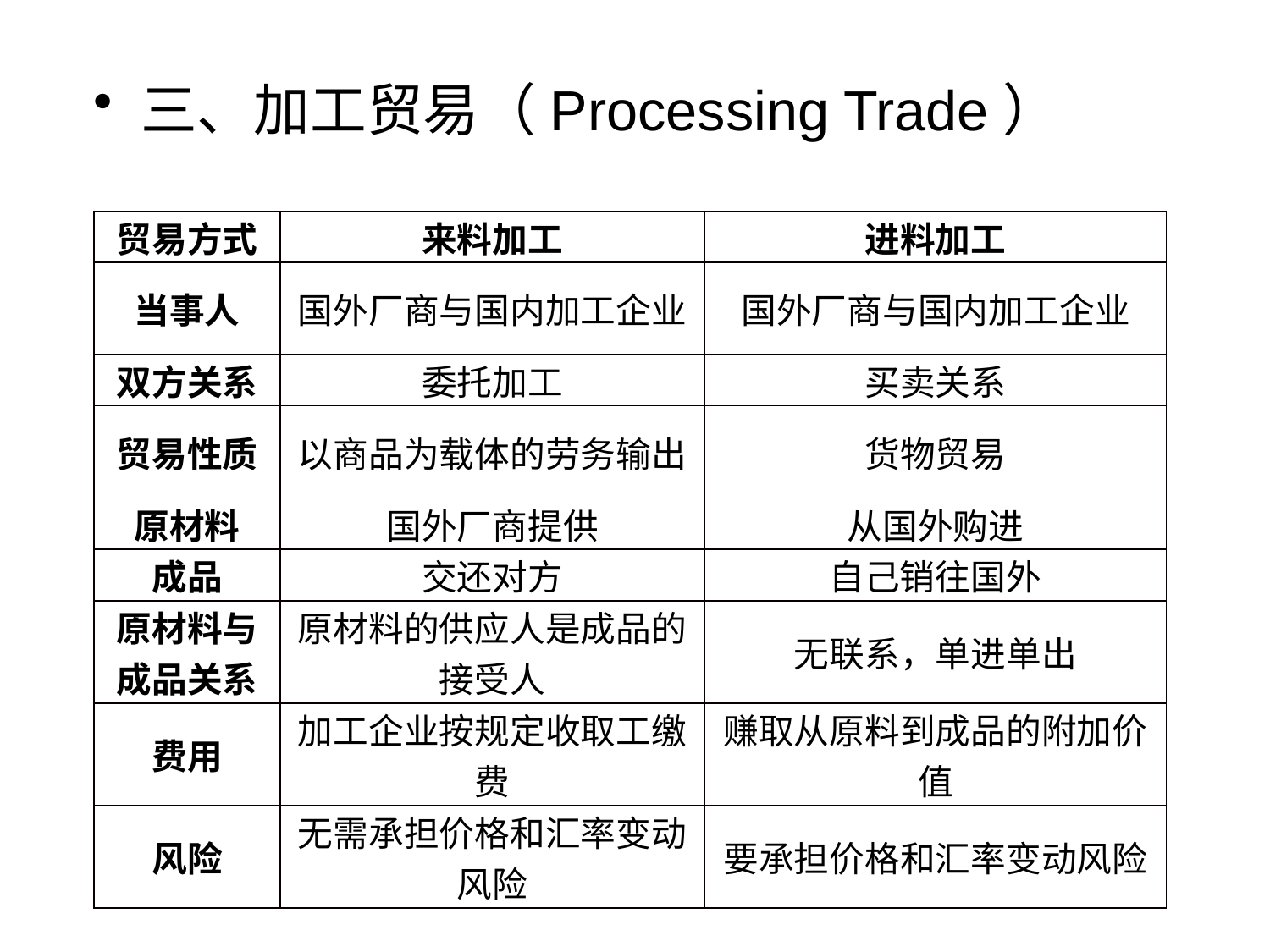

三、加工贸易（Processing Trade）
| 贸易方式 | 来料加工 | 进料加工 |
| --- | --- | --- |
| 当事人 | 国外厂商与国内加工企业 | 国外厂商与国内加工企业 |
| 双方关系 | 委托加工 | 买卖关系 |
| 贸易性质 | 以商品为载体的劳务输出 | 货物贸易 |
| 原材料 | 国外厂商提供 | 从国外购进 |
| 成品 | 交还对方 | 自己销往国外 |
| 原材料与成品关系 | 原材料的供应人是成品的接受人 | 无联系，单进单出 |
| 费用 | 加工企业按规定收取工缴费 | 赚取从原料到成品的附加价值 |
| 风险 | 无需承担价格和汇率变动风险 | 要承担价格和汇率变动风险 |